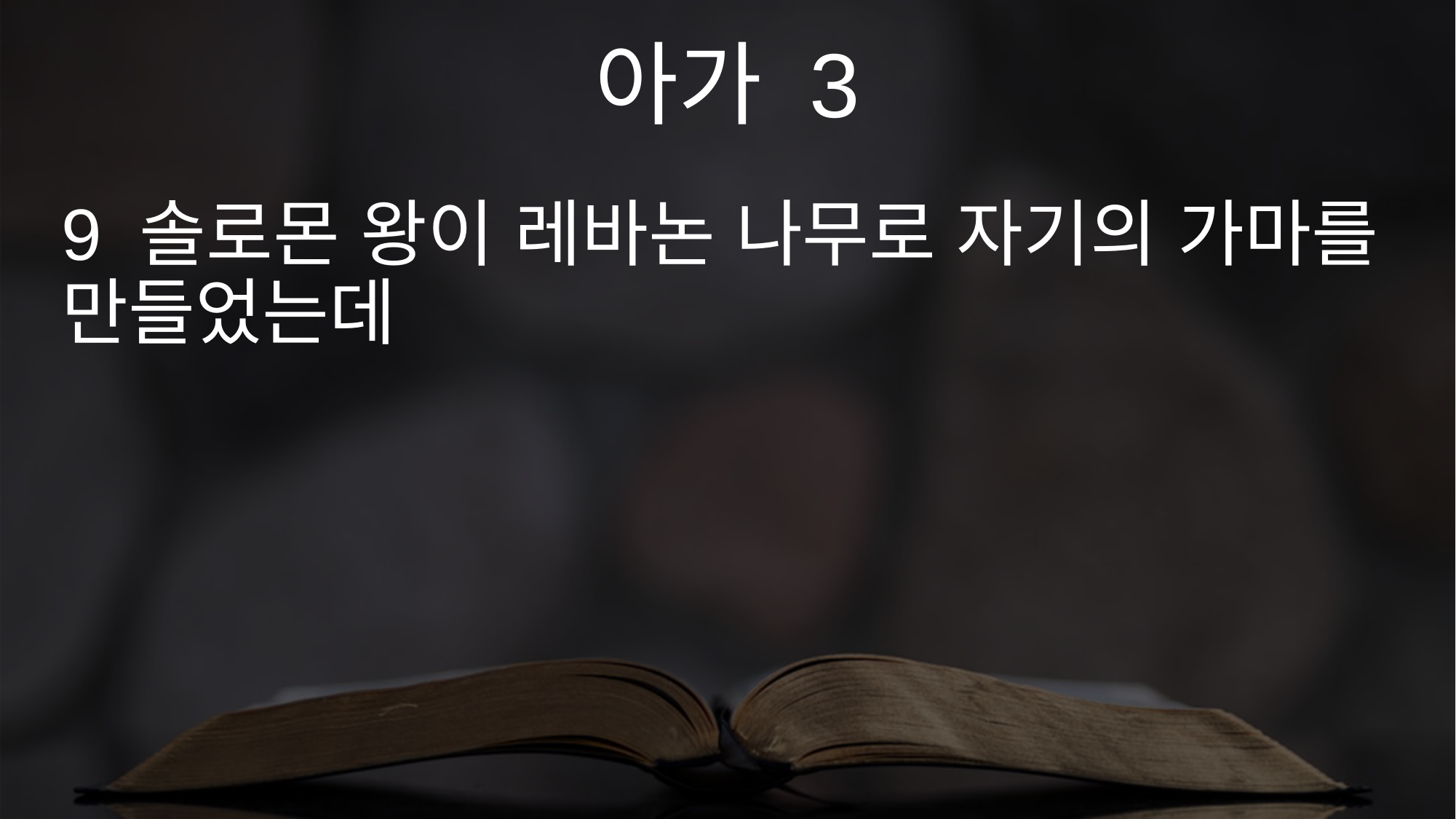

아가 3
9 솔로몬 왕이 레바논 나무로 자기의 가마를 만들었는데